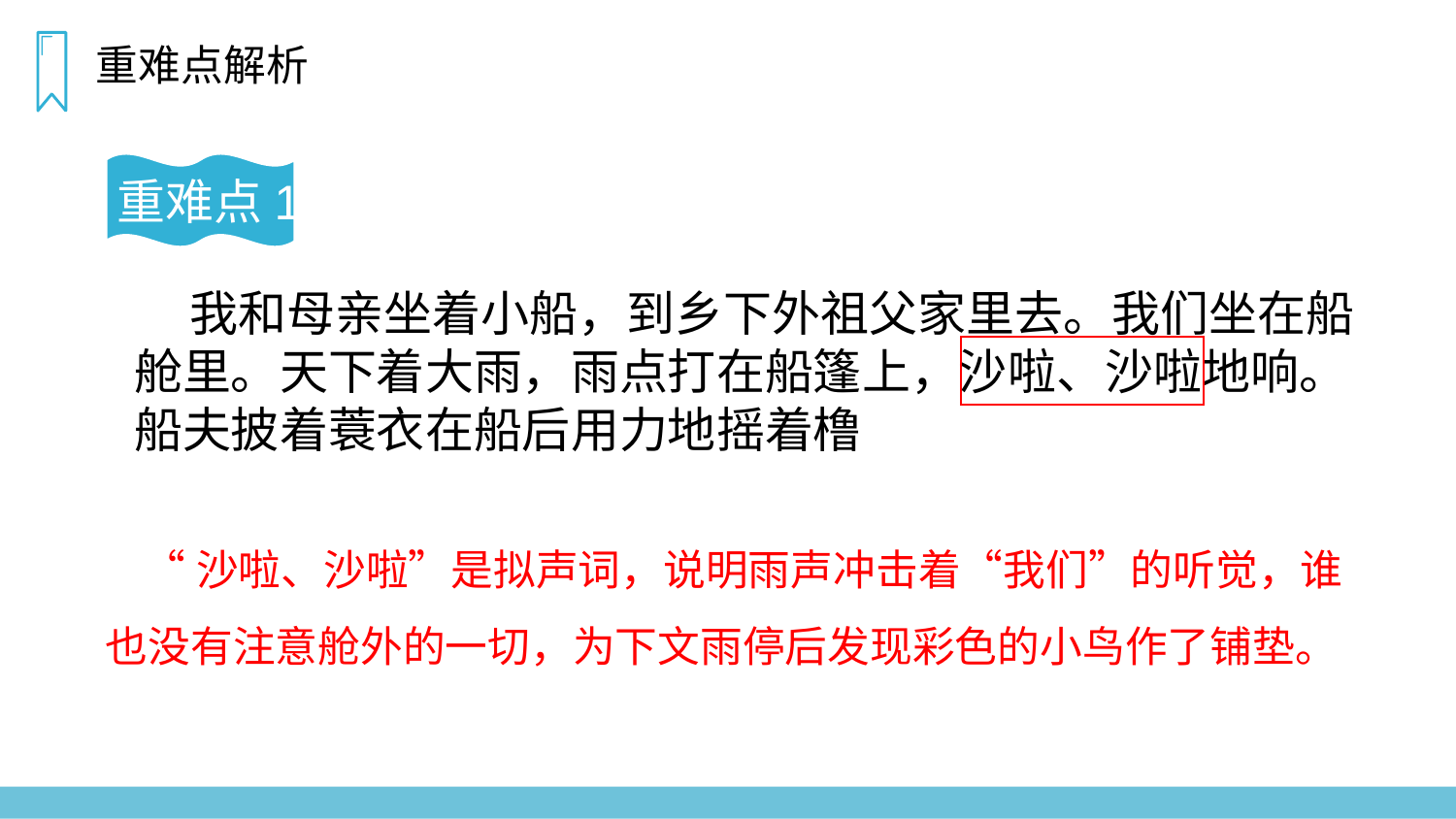

重难点解析
重难点1
    我和母亲坐着小船，到乡下外祖父家里去。我们坐在船舱里。天下着大雨，雨点打在船篷上，沙啦、沙啦地响。船夫披着蓑衣在船后用力地摇着橹

    “沙啦、沙啦”是拟声词，说明雨声冲击着“我们”的听觉，谁也没有注意舱外的一切，为下文雨停后发现彩色的小鸟作了铺垫。